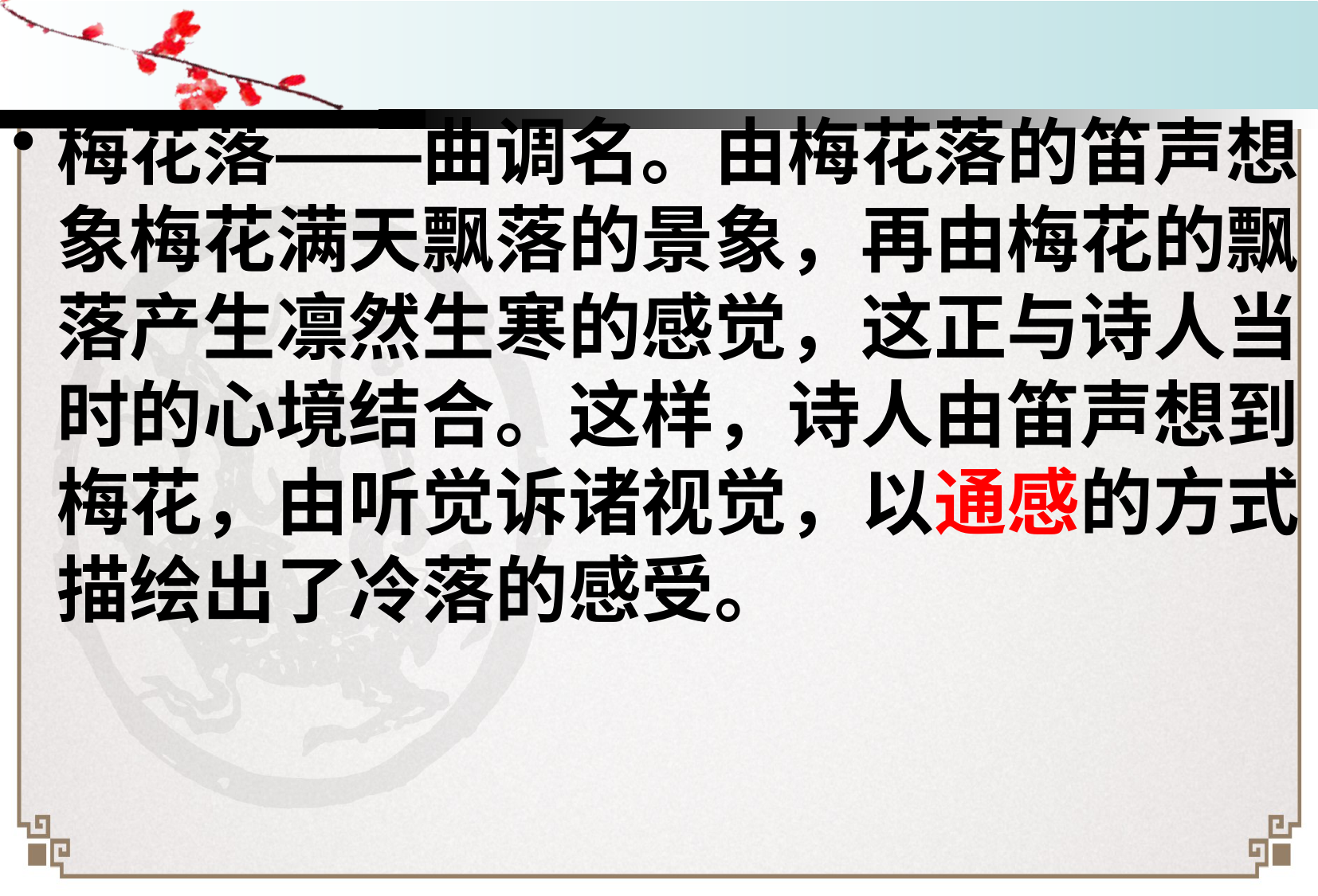

# 梅花落——曲调名。由梅花落的笛声想象梅花满天飘落的景象，再由梅花的飘落产生凛然生寒的感觉，这正与诗人当时的心境结合。这样，诗人由笛声想到梅花，由听觉诉诸视觉，以通感的方式描绘出了冷落的感受。